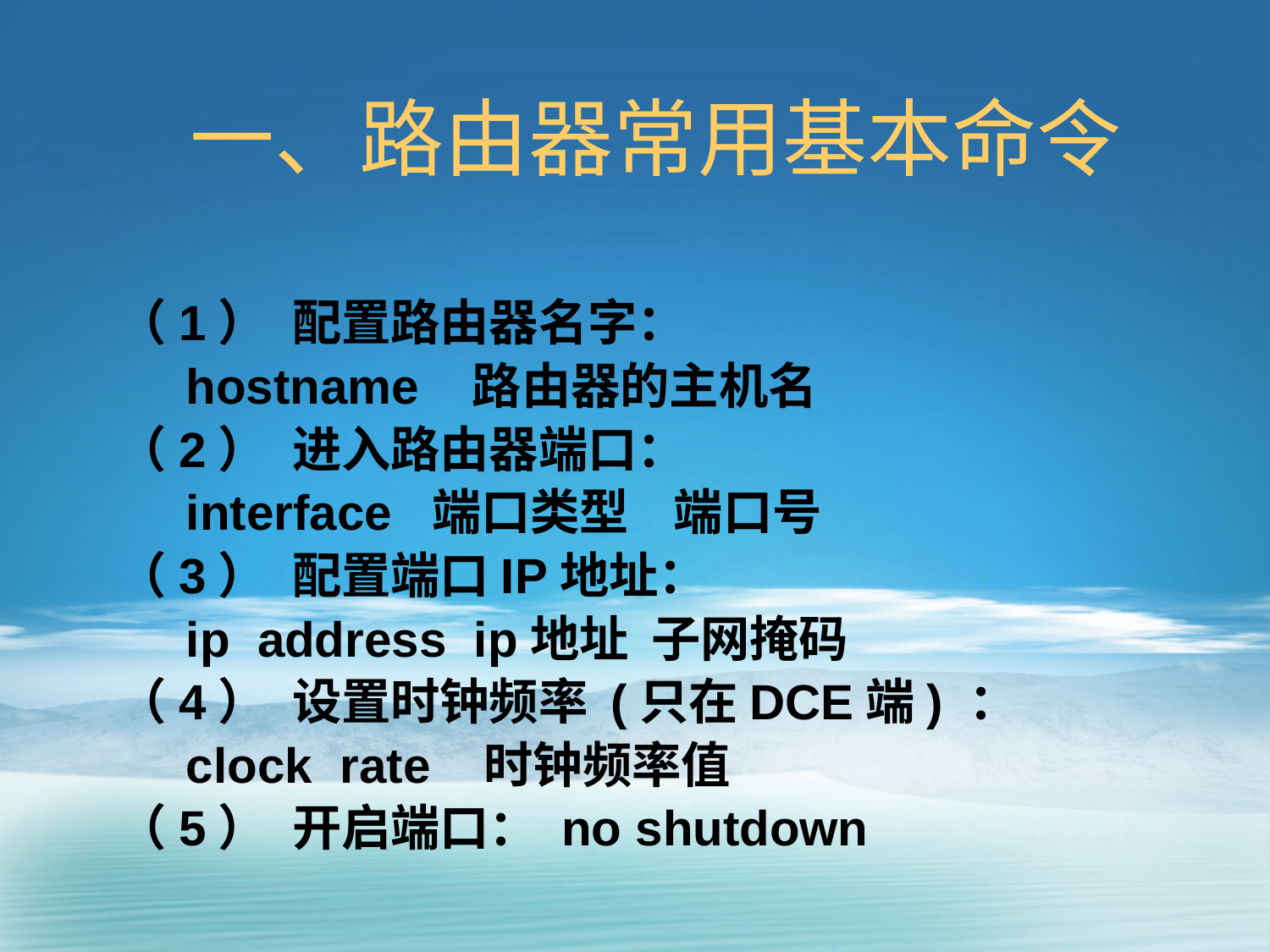

# 一、路由器常用基本命令

（1）	配置路由器名字：
     hostname   路由器的主机名
（2）	进入路由器端口：
     interface  端口类型    端口号
（3）	配置端口IP地址：
     ip  address  ip地址  子网掩码
（4）	设置时钟频率 (只在DCE端) ：
     clock  rate   时钟频率值
（5）	开启端口： no shutdown